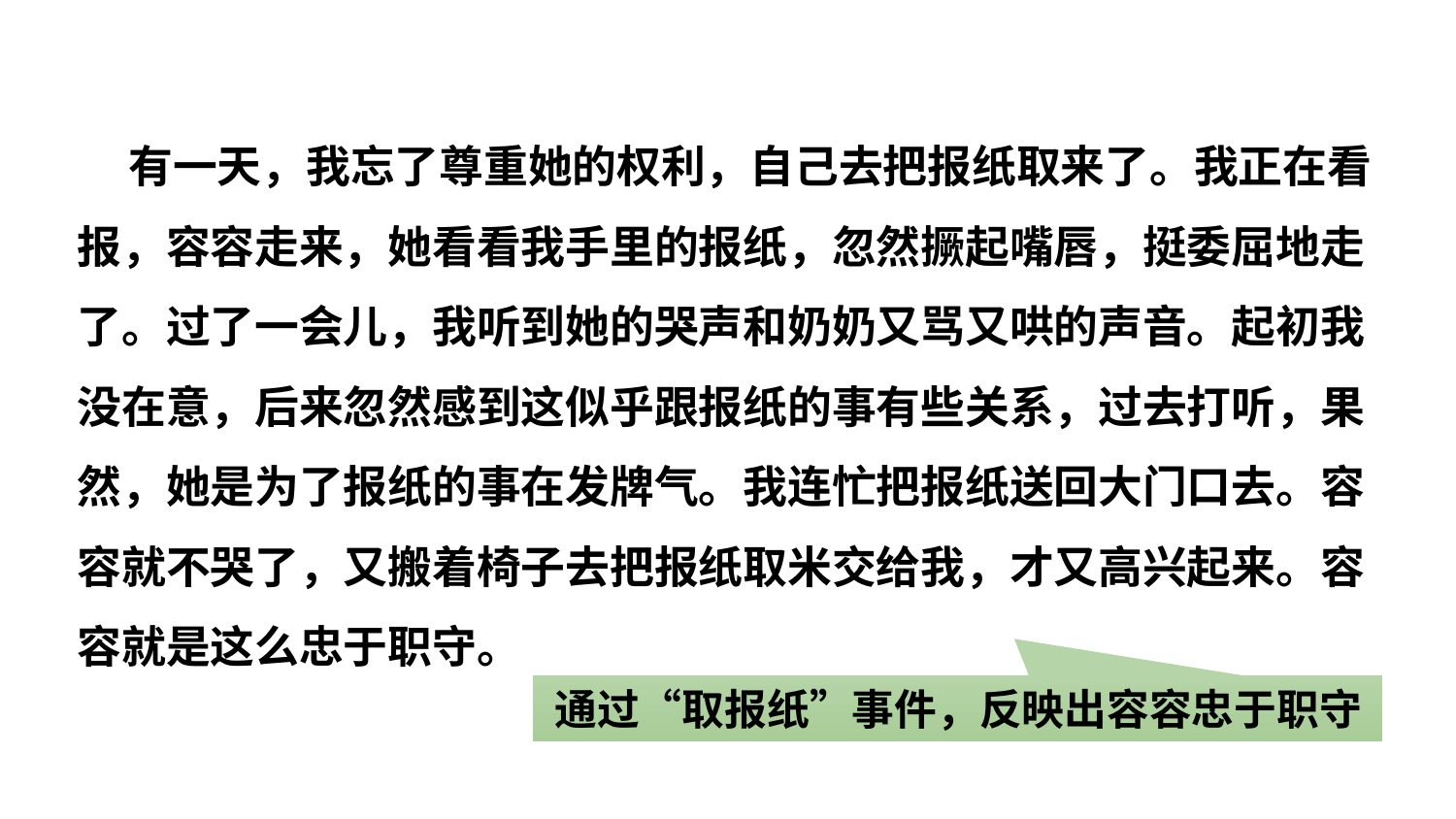

有一天，我忘了尊重她的权利，自己去把报纸取来了。我正在看报，容容走来，她看看我手里的报纸，忽然撅起嘴唇，挺委屈地走了。过了一会儿，我听到她的哭声和奶奶又骂又哄的声音。起初我没在意，后来忽然感到这似乎跟报纸的事有些关系，过去打听，果然，她是为了报纸的事在发牌气。我连忙把报纸送回大门口去。容容就不哭了，又搬着椅子去把报纸取米交给我，才又高兴起来。容容就是这么忠于职守。
通过“取报纸”事件，反映出容容忠于职守